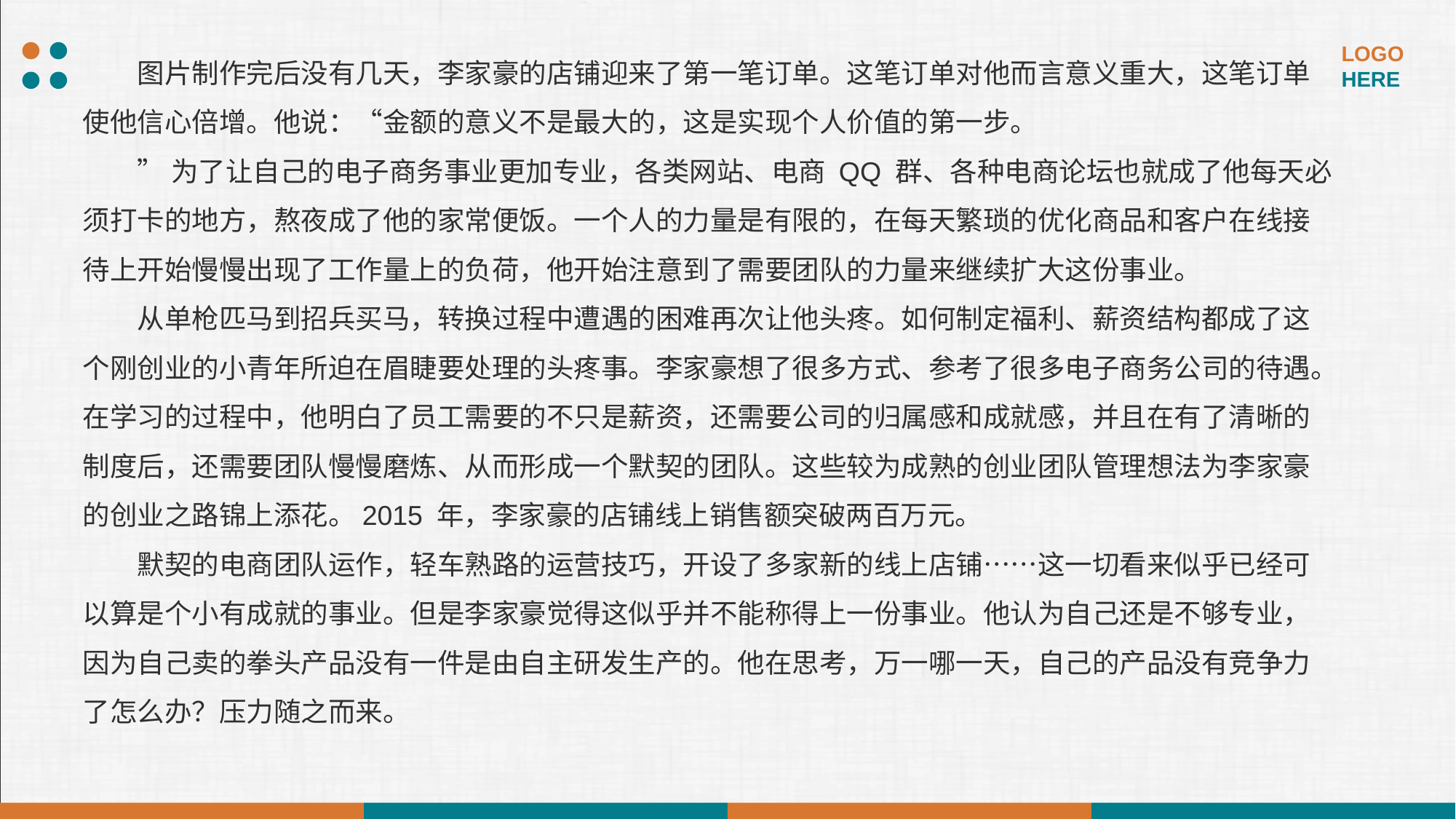

图片制作完后没有几天，李家豪的店铺迎来了第一笔订单。这笔订单对他而言意义重大，这笔订单使他信心倍增。他说：“金额的意义不是最大的，这是实现个人价值的第一步。
”为了让自己的电子商务事业更加专业，各类网站、电商 QQ 群、各种电商论坛也就成了他每天必须打卡的地方，熬夜成了他的家常便饭。一个人的力量是有限的，在每天繁琐的优化商品和客户在线接待上开始慢慢出现了工作量上的负荷，他开始注意到了需要团队的力量来继续扩大这份事业。
从单枪匹马到招兵买马，转换过程中遭遇的困难再次让他头疼。如何制定福利、薪资结构都成了这个刚创业的小青年所迫在眉睫要处理的头疼事。李家豪想了很多方式、参考了很多电子商务公司的待遇。在学习的过程中，他明白了员工需要的不只是薪资，还需要公司的归属感和成就感，并且在有了清晰的制度后，还需要团队慢慢磨炼、从而形成一个默契的团队。这些较为成熟的创业团队管理想法为李家豪的创业之路锦上添花。2015 年，李家豪的店铺线上销售额突破两百万元。
默契的电商团队运作，轻车熟路的运营技巧，开设了多家新的线上店铺……这一切看来似乎已经可以算是个小有成就的事业。但是李家豪觉得这似乎并不能称得上一份事业。他认为自己还是不够专业，因为自己卖的拳头产品没有一件是由自主研发生产的。他在思考，万一哪一天，自己的产品没有竞争力了怎么办？压力随之而来。